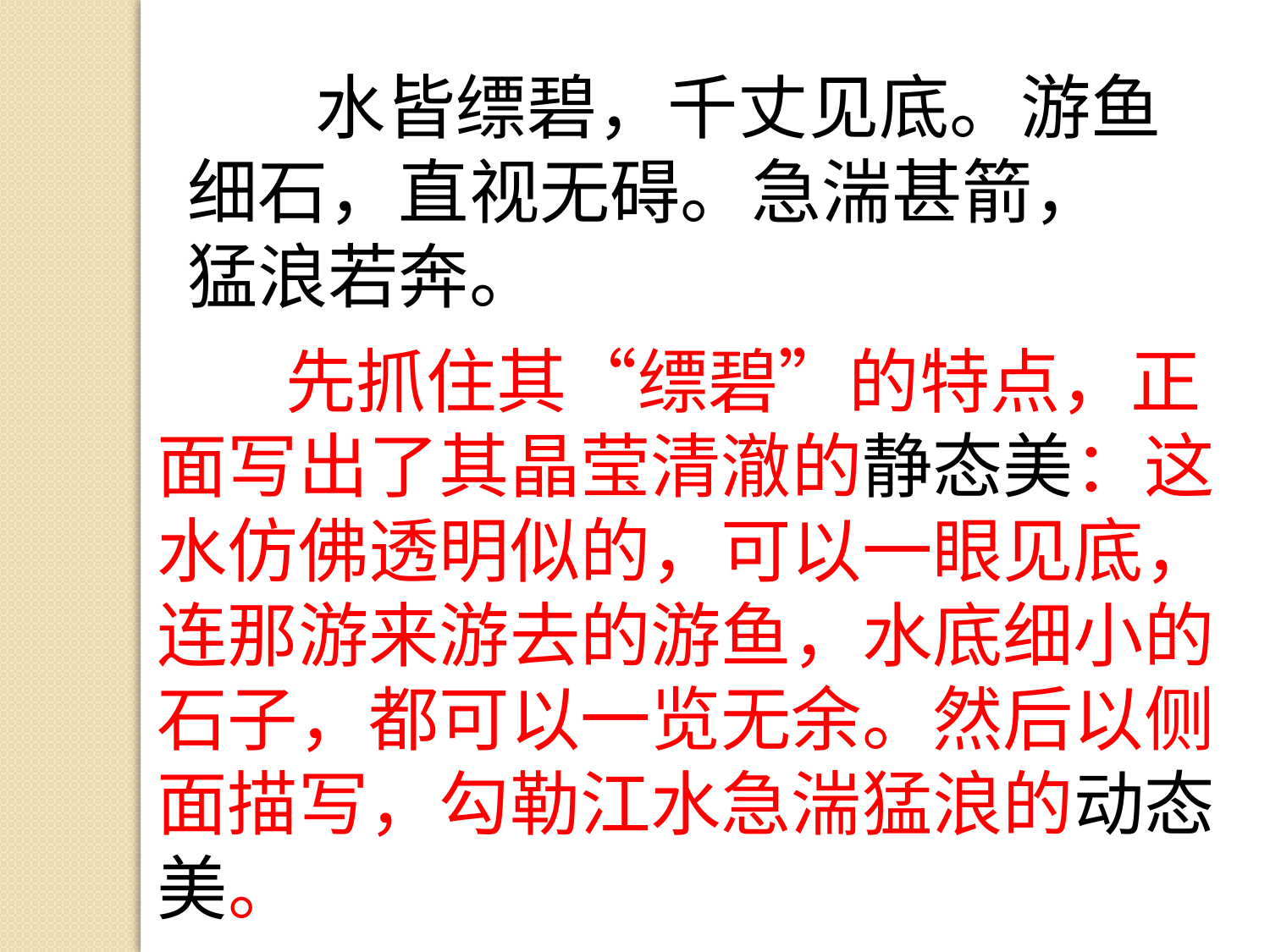

水皆缥碧，千丈见底。游鱼细石，直视无碍。急湍甚箭，猛浪若奔。
       先抓住其“缥碧”的特点，正面写出了其晶莹清澈的静态美：这水仿佛透明似的，可以一眼见底，连那游来游去的游鱼，水底细小的石子，都可以一览无余。然后以侧面描写，勾勒江水急湍猛浪的动态美。